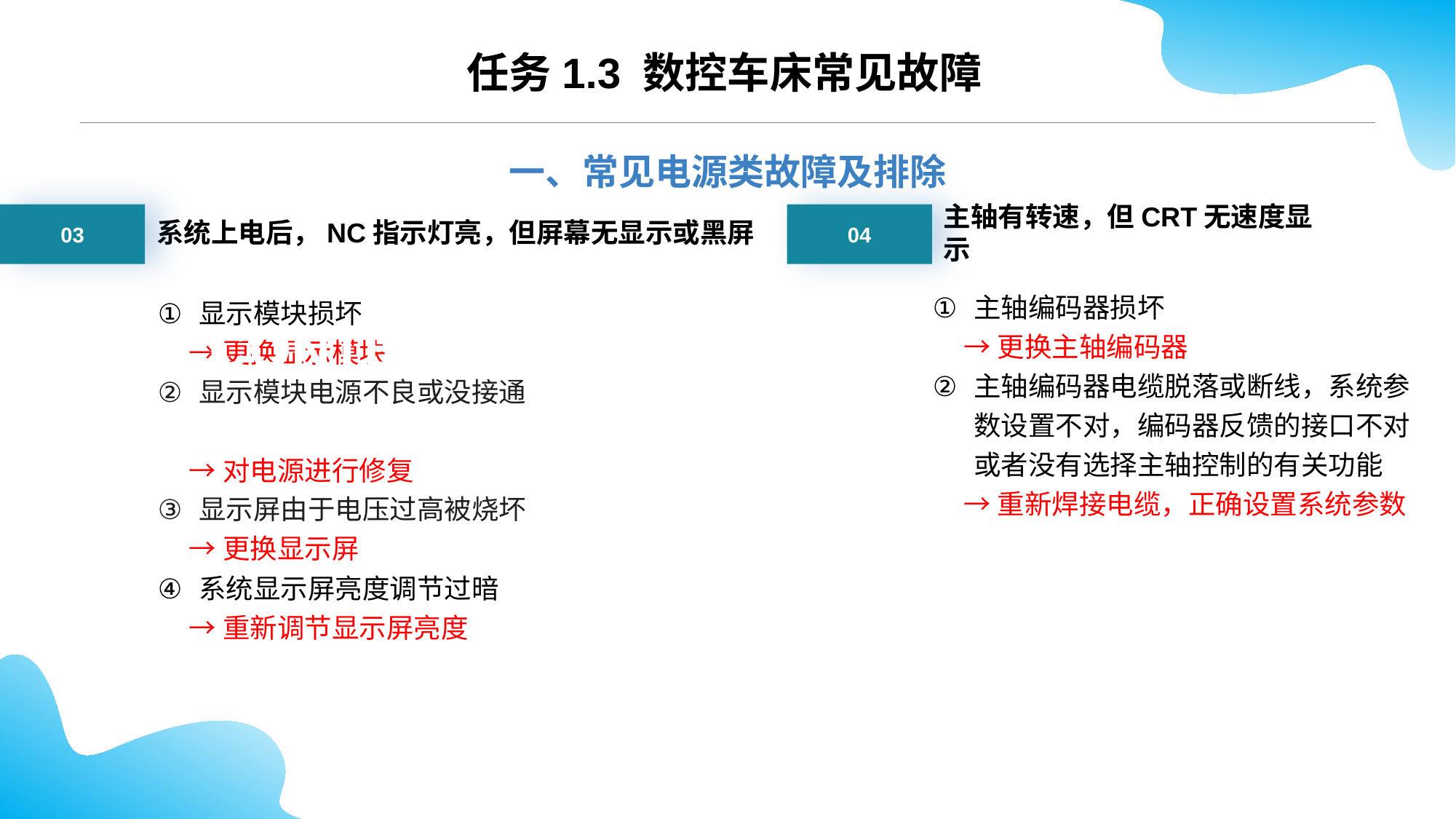

CONTENTS
任务1.3 数控车床常见故障
一、常见电源类故障及排除
03
04
系统上电后，NC指示灯亮，但屏幕无显示或黑屏
主轴有转速，但CRT无速度显示
主轴编码器损坏
     →更换主轴编码器
主轴编码器电缆脱落或断线，系统参数设置不对，编码器反馈的接口不对或者没有选择主轴控制的有关功能
     →重新焊接电缆，正确设置系统参数

显示模块损坏
     →更换显示模块
显示模块电源不良或没接通
     →对电源进行修复
显示屏由于电压过高被烧坏
     →更换显示屏
系统显示屏亮度调节过暗
     →重新调节显示屏亮度